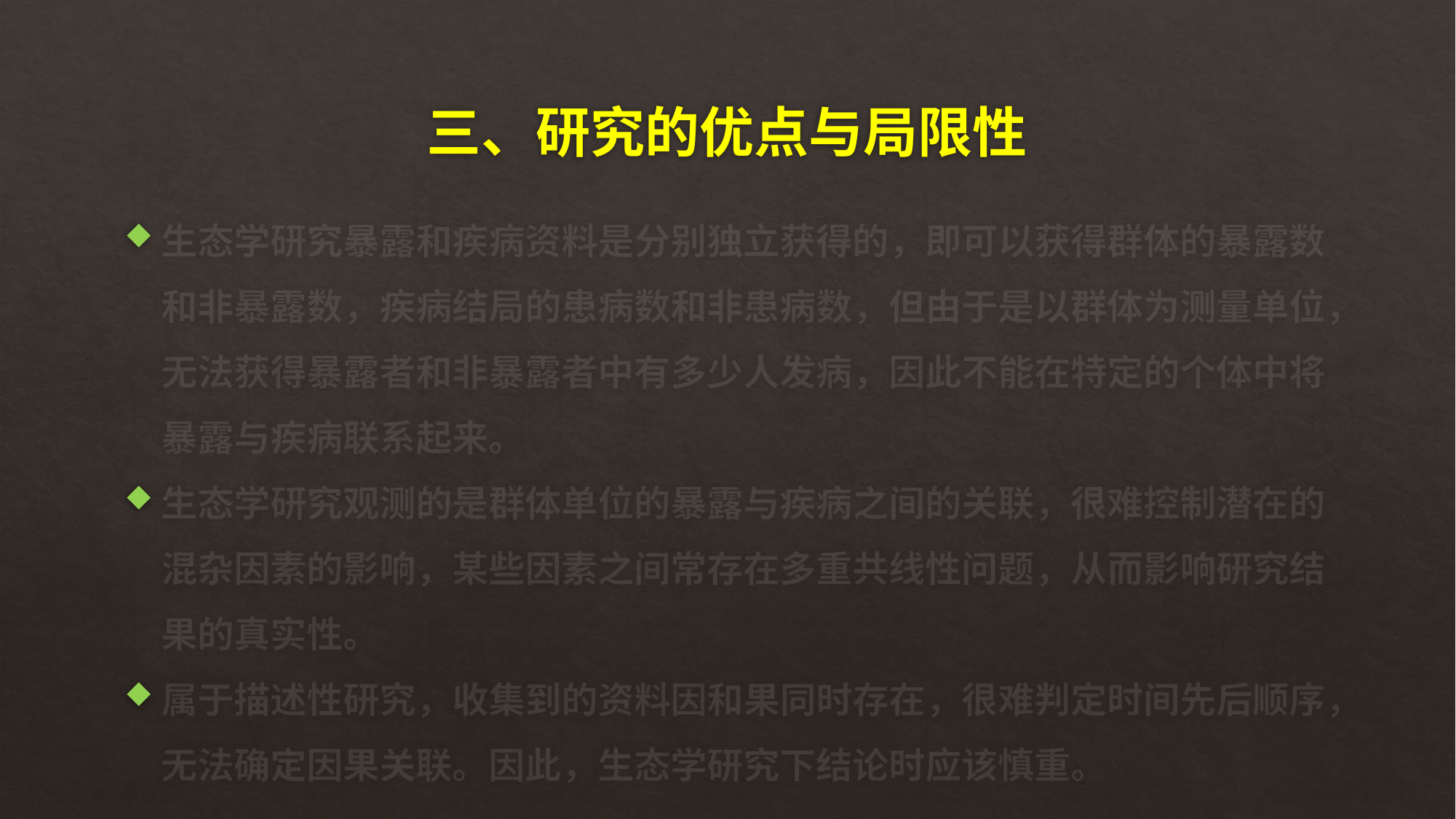

# 三、研究的优点与局限性
生态学研究暴露和疾病资料是分别独立获得的，即可以获得群体的暴露数和非暴露数，疾病结局的患病数和非患病数，但由于是以群体为测量单位，无法获得暴露者和非暴露者中有多少人发病，因此不能在特定的个体中将暴露与疾病联系起来。
生态学研究观测的是群体单位的暴露与疾病之间的关联，很难控制潜在的混杂因素的影响，某些因素之间常存在多重共线性问题，从而影响研究结果的真实性。
属于描述性研究，收集到的资料因和果同时存在，很难判定时间先后顺序，无法确定因果关联。因此，生态学研究下结论时应该慎重。